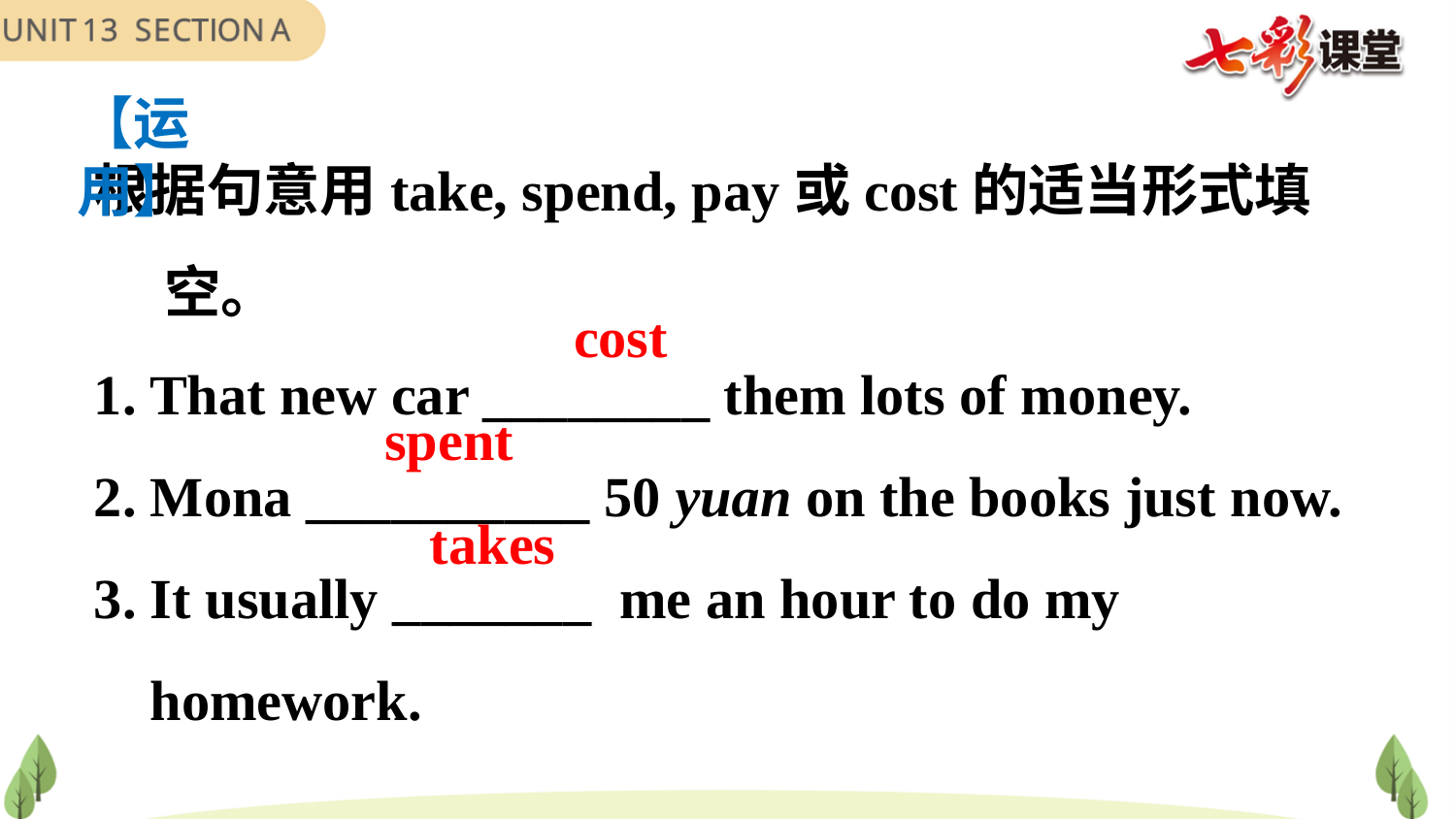

【运用】
根据句意用take, spend, pay或cost的适当形式填空。
1. That new car ________ them lots of money.
2. Mona __________ 50 yuan on the books just now.
3. It usually _______  me an hour to do my
    homework.
cost
spent
takes